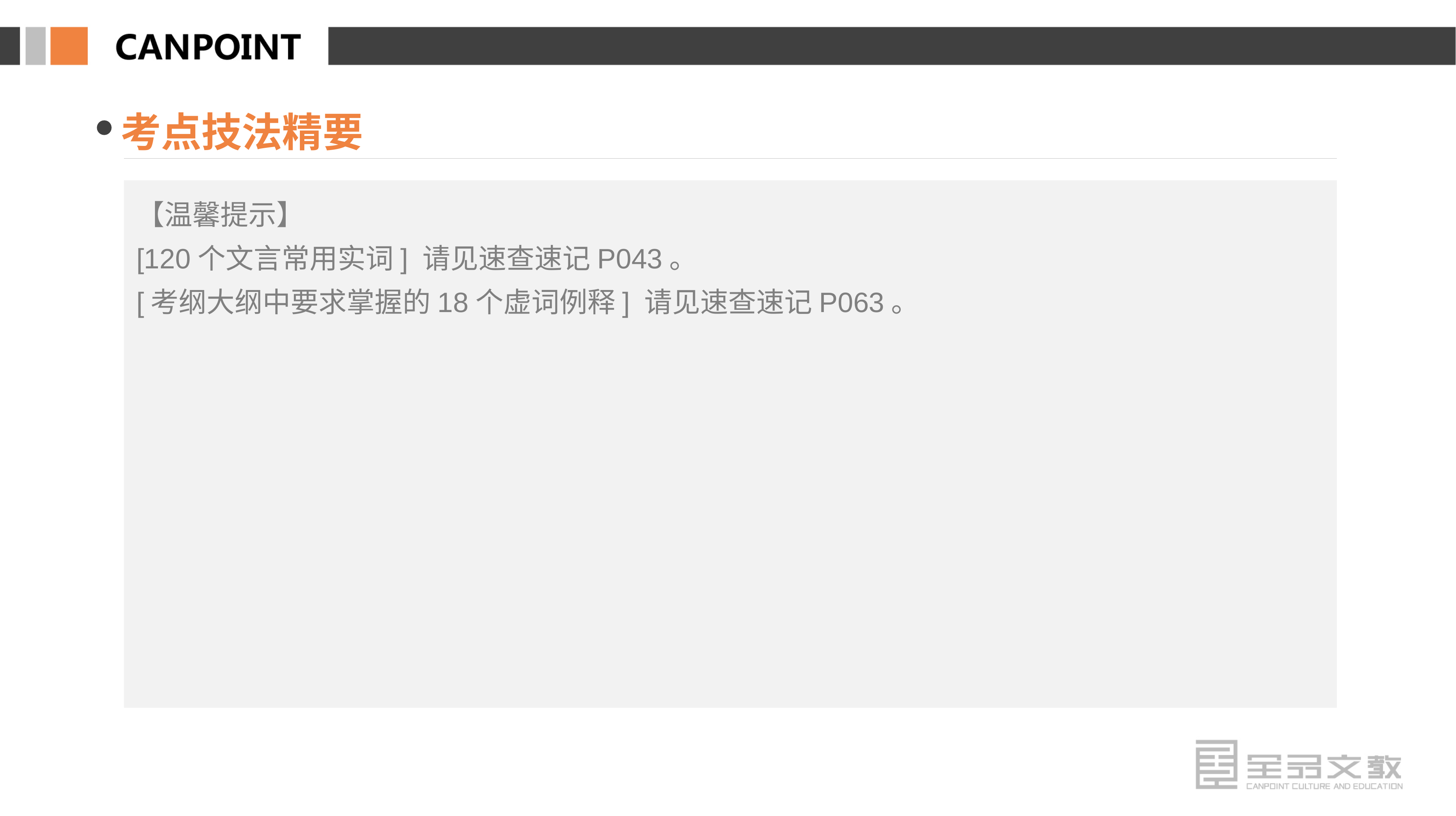

考点技法精要

【温馨提示】
[120个文言常用实词] 请见速查速记P043。
[考纲大纲中要求掌握的18个虚词例释] 请见速查速记P063。